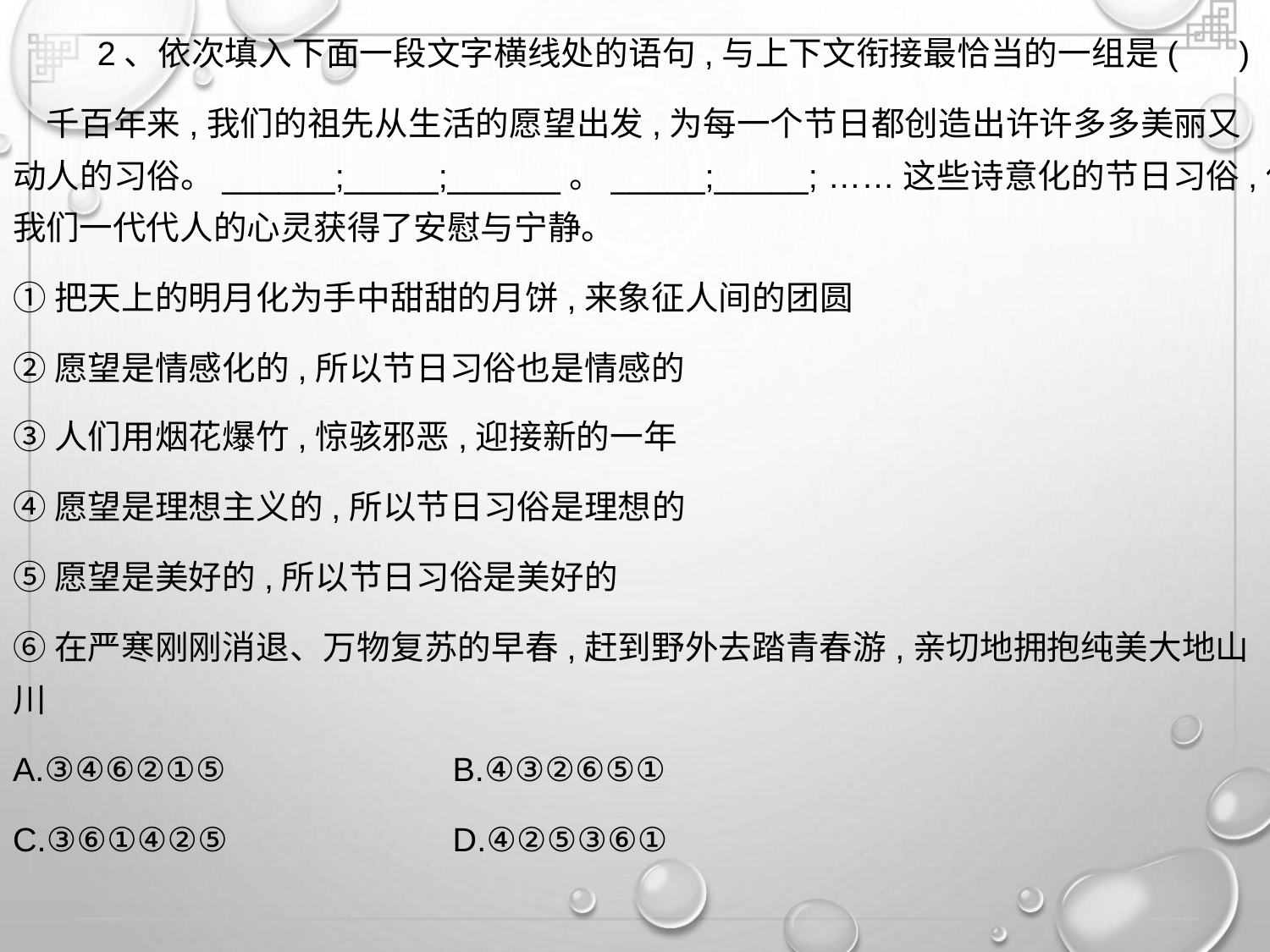

2、依次填入下面一段文字横线处的语句,与上下文衔接最恰当的一组是( )
千百年来,我们的祖先从生活的愿望出发,为每一个节日都创造出许许多多美丽又
动人的习俗。______;_____;______。_____;_____; ……这些诗意化的节日习俗,使
我们一代代人的心灵获得了安慰与宁静。
①把天上的明月化为手中甜甜的月饼,来象征人间的团圆
②愿望是情感化的,所以节日习俗也是情感的
③人们用烟花爆竹,惊骇邪恶,迎接新的一年
④愿望是理想主义的,所以节日习俗是理想的
⑤愿望是美好的,所以节日习俗是美好的
⑥在严寒刚刚消退、万物复苏的早春,赶到野外去踏青春游,亲切地拥抱纯美大地山
川
A.③④⑥②①⑤
C.③⑥①④②⑤
B.④③②⑥⑤①
D.④②⑤③⑥①